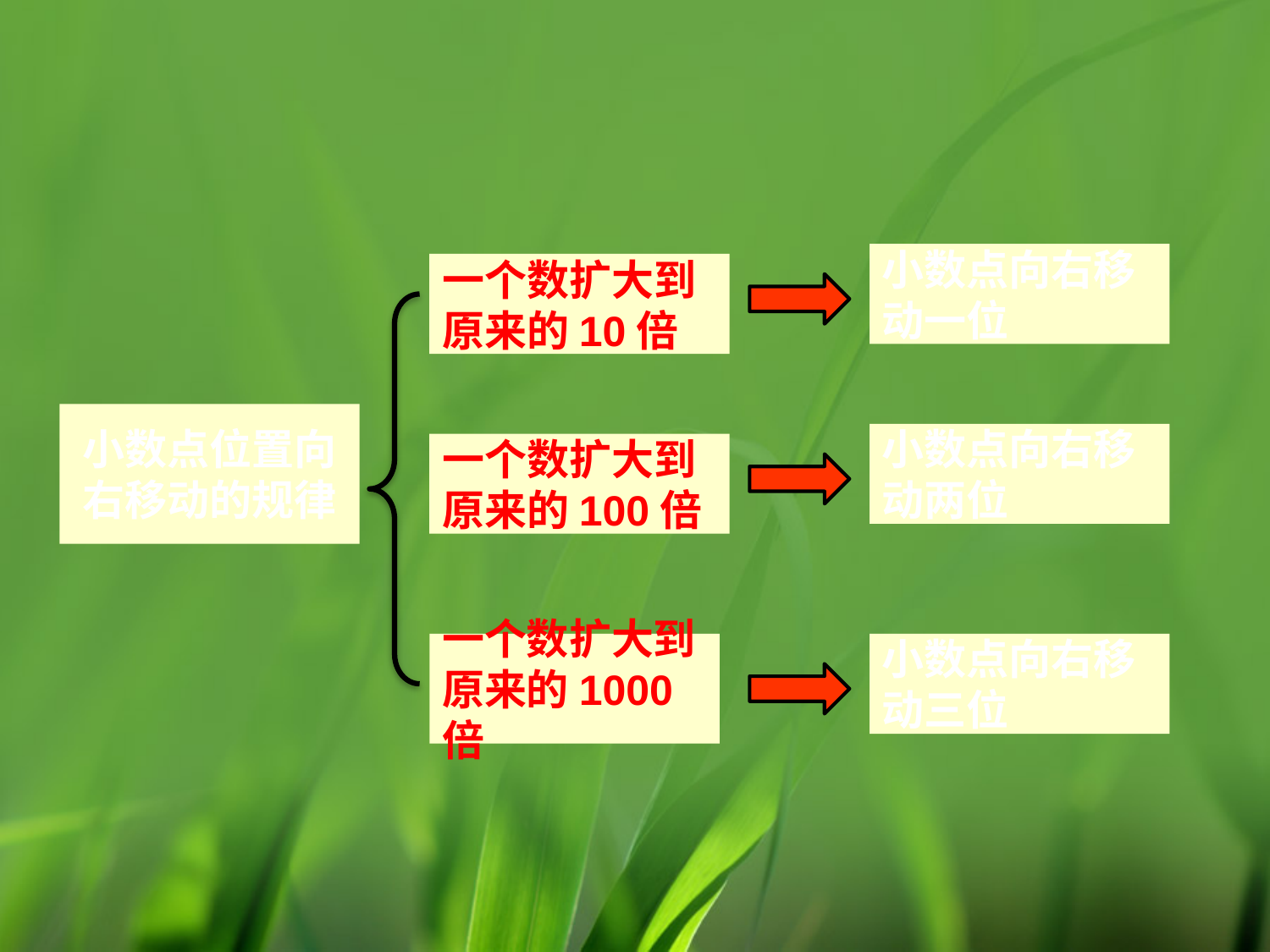

小数点向右移动一位
一个数扩大到原来的10倍

小数点位置向右移动的规律
小数点向右移动两位
一个数扩大到原来的100倍

一个数扩大到原来的1000倍
小数点向右移动三位